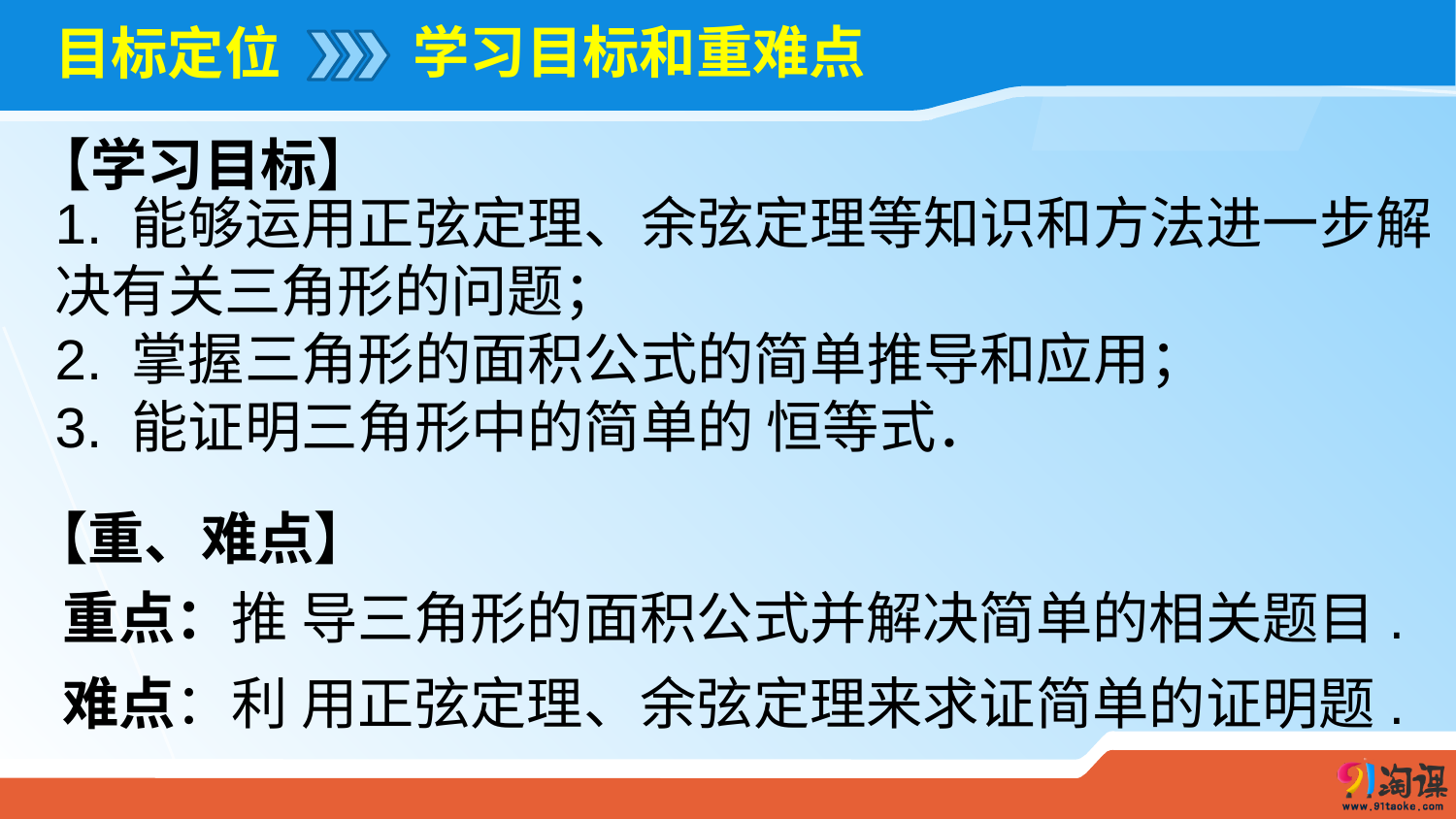

学习目标和重难点
# 目标定位
【学习目标】
1. 能够运用正弦定理、余弦定理等知识和方法进一步解决有关三角形的问题；
2. 掌握三角形的面积公式的简单推导和应用；
3. 能证明三角形中的简单的 恒等式．

【重、难点】
重点：推 导三角形的面积公式并解决简单的相关题目.
难点：利 用正弦定理、余弦定理来求证简单的证明题.